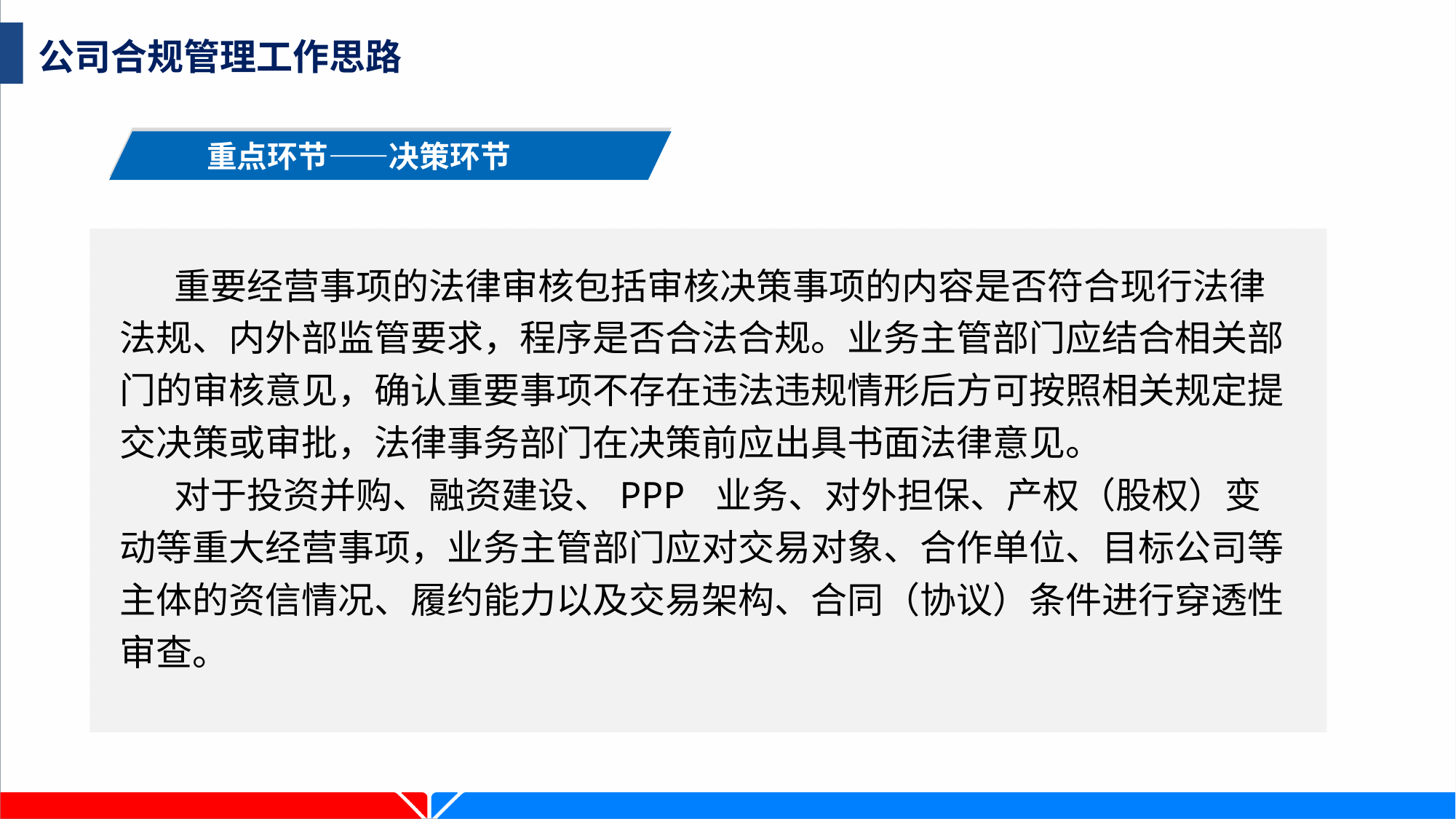

公司合规管理工作思路

重点环节——决策环节

重要经营事项的法律审核包括审核决策事项的内容是否符合现行法律法规、内外部监管要求，程序是否合法合规。业务主管部门应结合相关部门的审核意见，确认重要事项不存在违法违规情形后方可按照相关规定提交决策或审批，法律事务部门在决策前应出具书面法律意见。
对于投资并购、融资建设、PPP 业务、对外担保、产权（股权）变动等重大经营事项，业务主管部门应对交易对象、合作单位、目标公司等主体的资信情况、履约能力以及交易架构、合同（协议）条件进行穿透性审查。